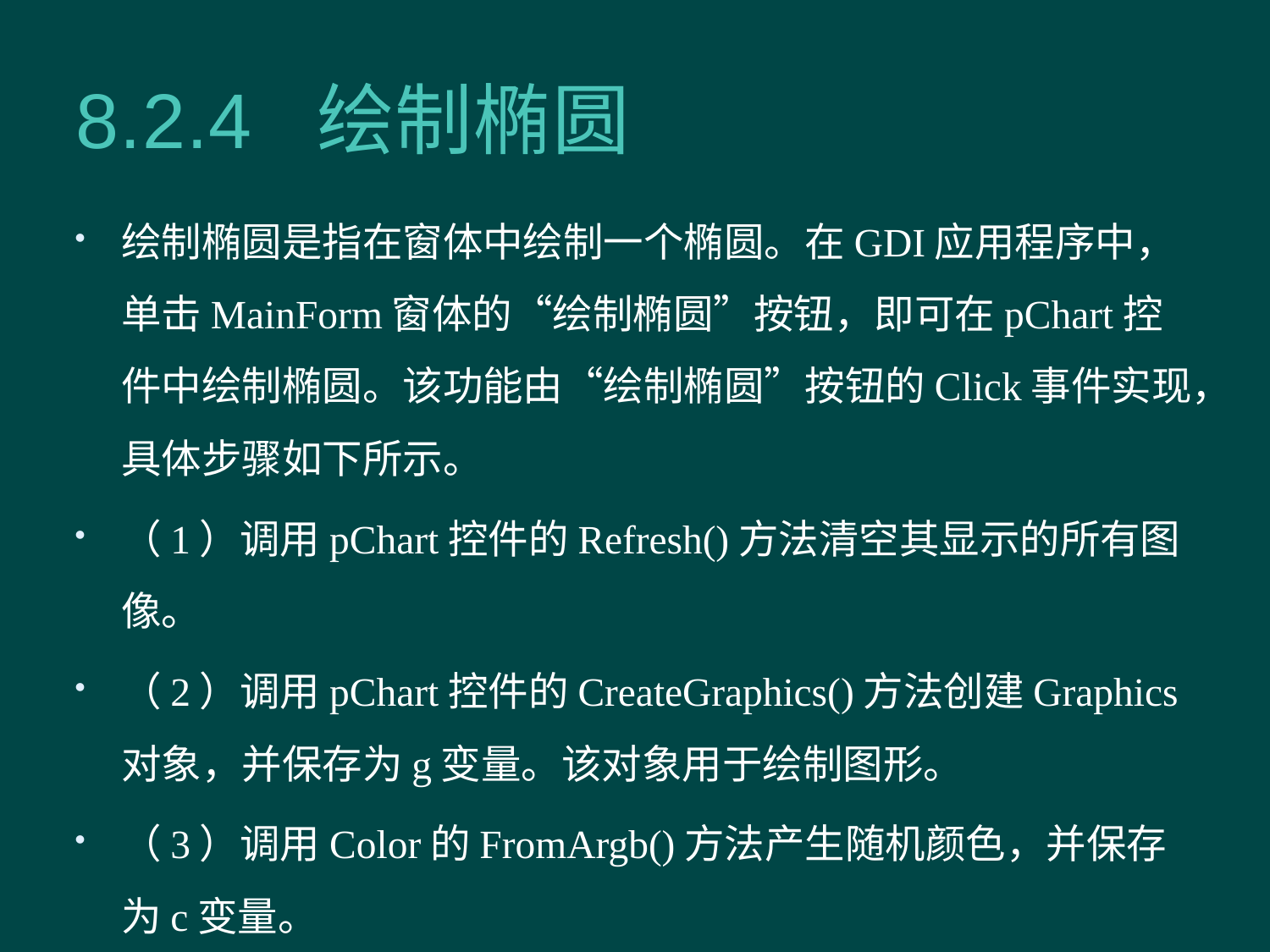

# 8.2.4  绘制椭圆
绘制椭圆是指在窗体中绘制一个椭圆。在GDI应用程序中，单击MainForm窗体的“绘制椭圆”按钮，即可在pChart控件中绘制椭圆。该功能由“绘制椭圆”按钮的Click事件实现，具体步骤如下所示。
（1）调用pChart控件的Refresh()方法清空其显示的所有图像。
（2）调用pChart控件的CreateGraphics()方法创建Graphics对象，并保存为g变量。该对象用于绘制图形。
（3）调用Color的FromArgb()方法产生随机颜色，并保存为c变量。